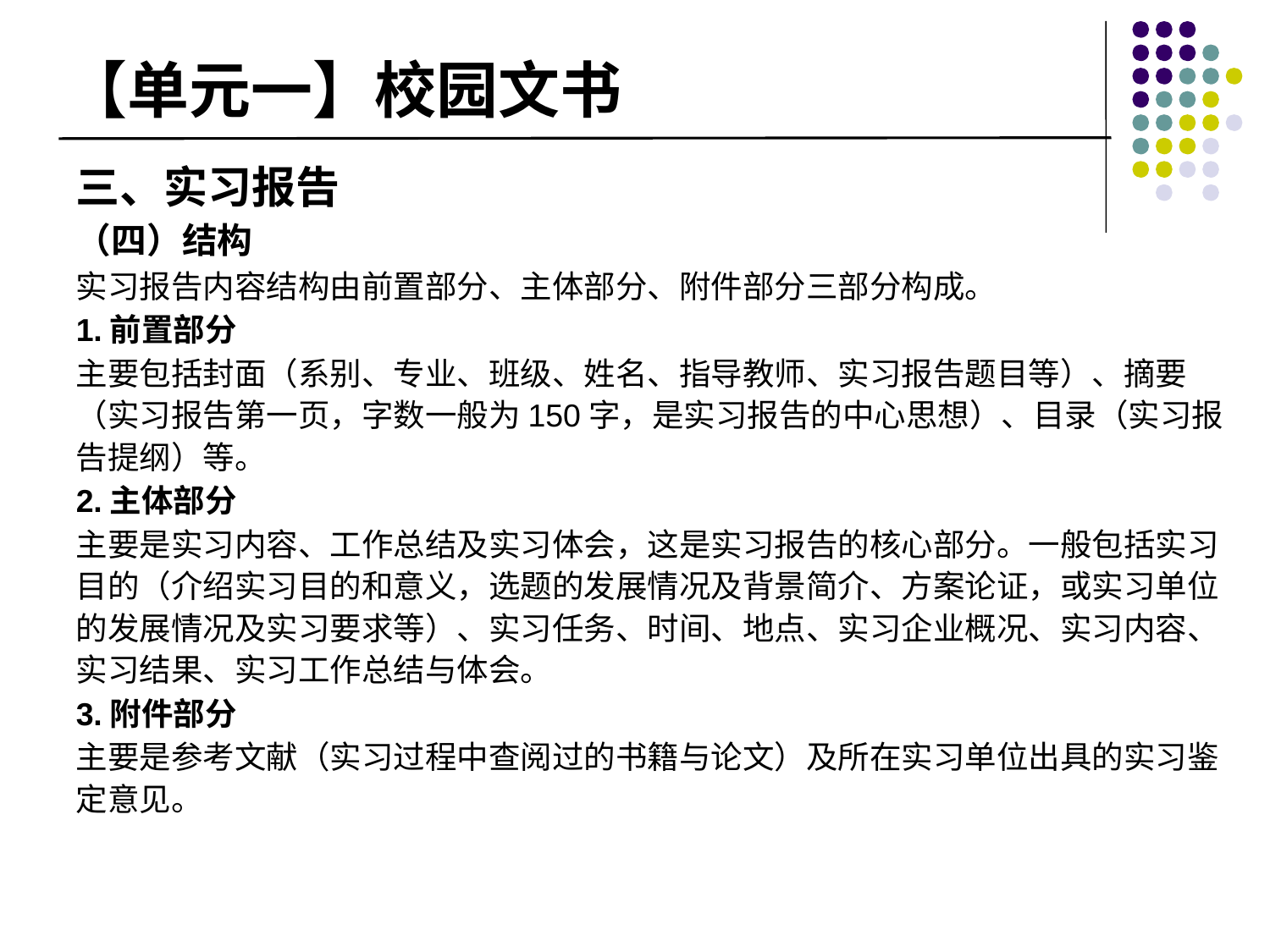

# 【单元一】校园文书
三、实习报告
（四）结构
实习报告内容结构由前置部分、主体部分、附件部分三部分构成。
1.前置部分
主要包括封面（系别、专业、班级、姓名、指导教师、实习报告题目等）、摘要（实习报告第一页，字数一般为150字，是实习报告的中心思想）、目录（实习报告提纲）等。
2.主体部分
主要是实习内容、工作总结及实习体会，这是实习报告的核心部分。一般包括实习目的（介绍实习目的和意义，选题的发展情况及背景简介、方案论证，或实习单位的发展情况及实习要求等）、实习任务、时间、地点、实习企业概况、实习内容、实习结果、实习工作总结与体会。
3.附件部分
主要是参考文献（实习过程中查阅过的书籍与论文）及所在实习单位出具的实习鉴定意见。